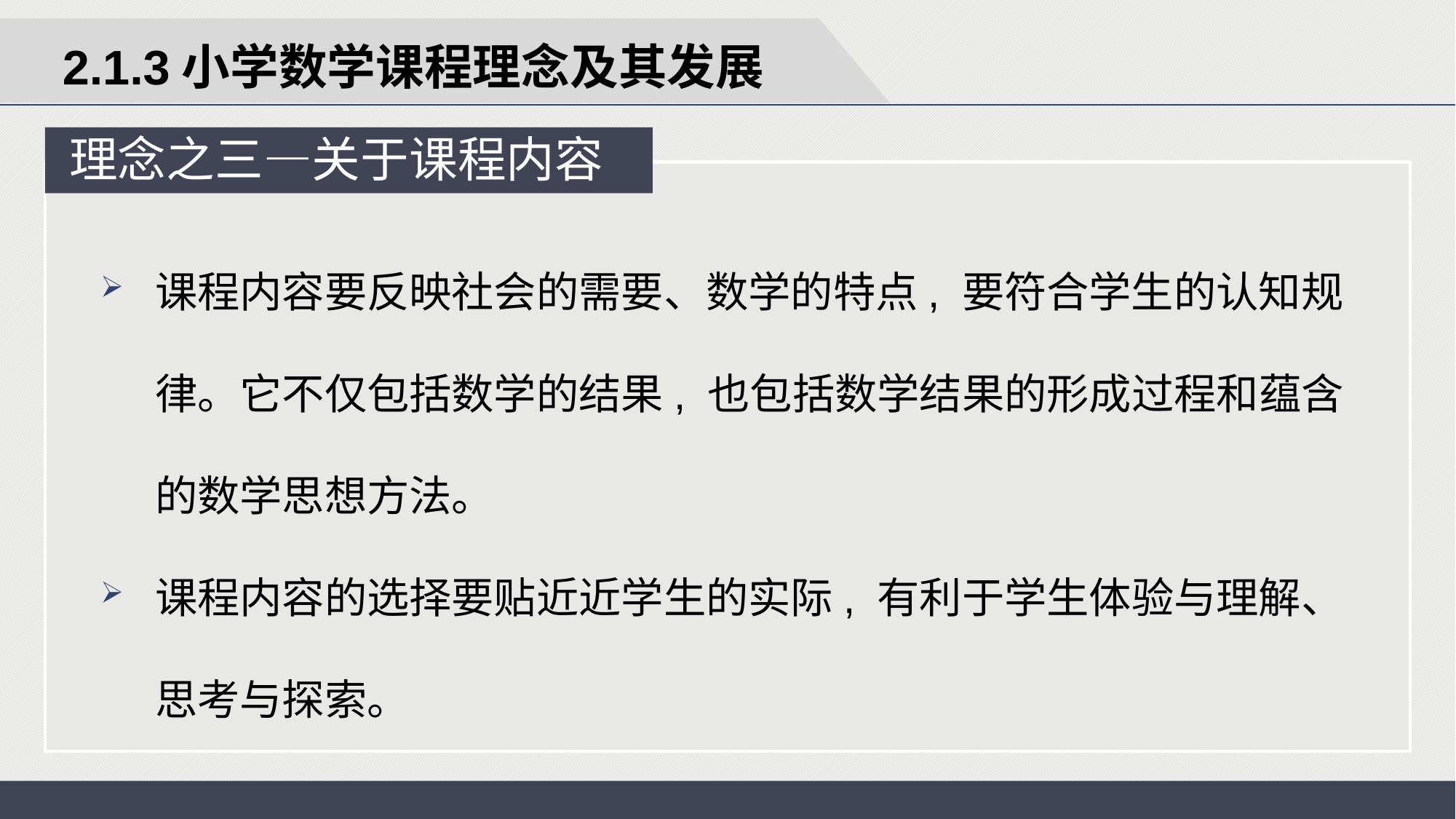

2.1.3小学数学课程理念及其发展
理念之三—关于课程内容

课程内容要反映社会的需要、数学的特点, 要符合学生的认知规律。它不仅包括数学的结果, 也包括数学结果的形成过程和蕴含的数学思想方法。
课程内容的选择要贴近近学生的实际, 有利于学生体验与理解、 思考与探索。